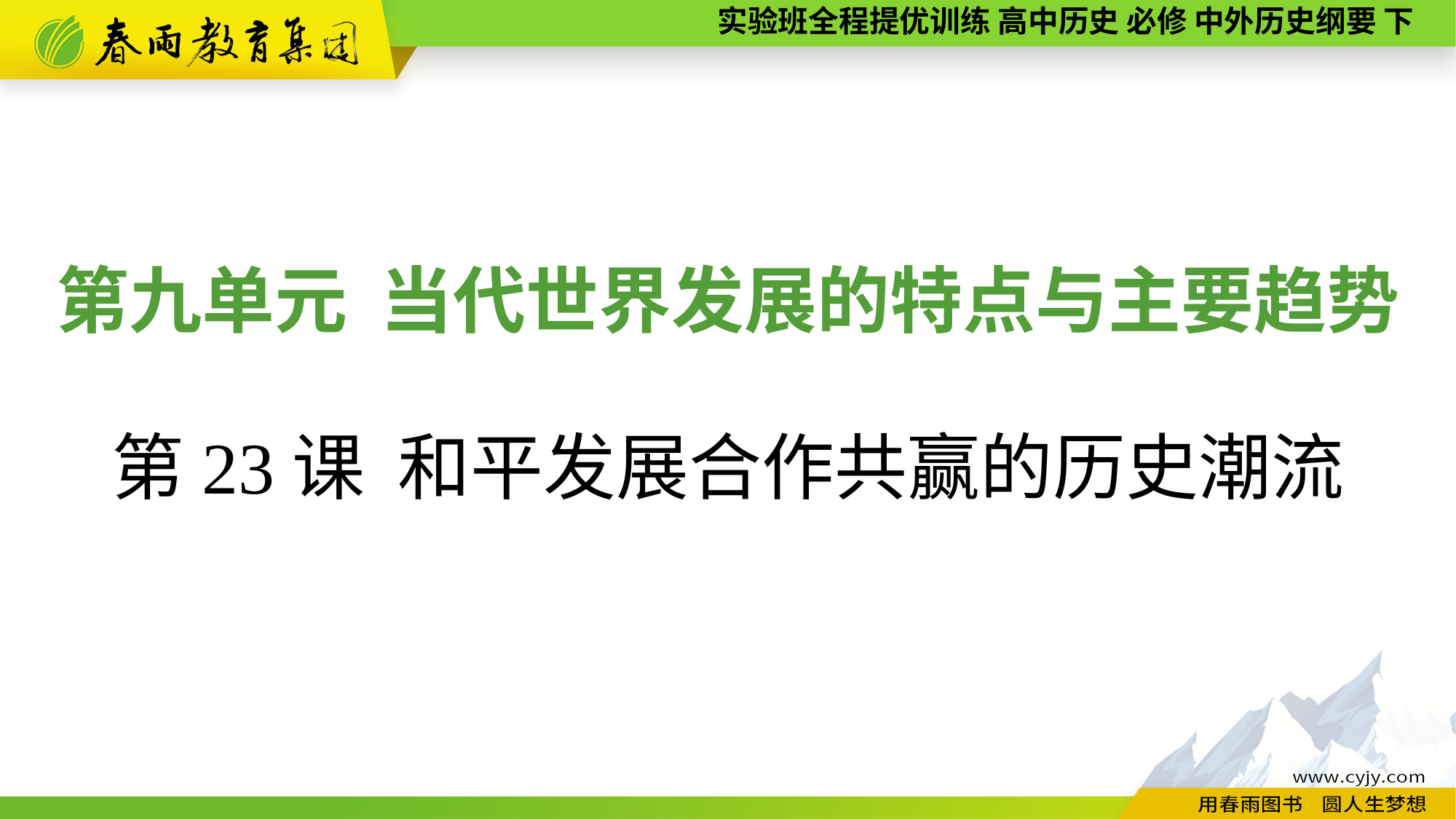

第九单元  当代世界发展的特点与主要趋势
第23课  和平发展合作共赢的历史潮流